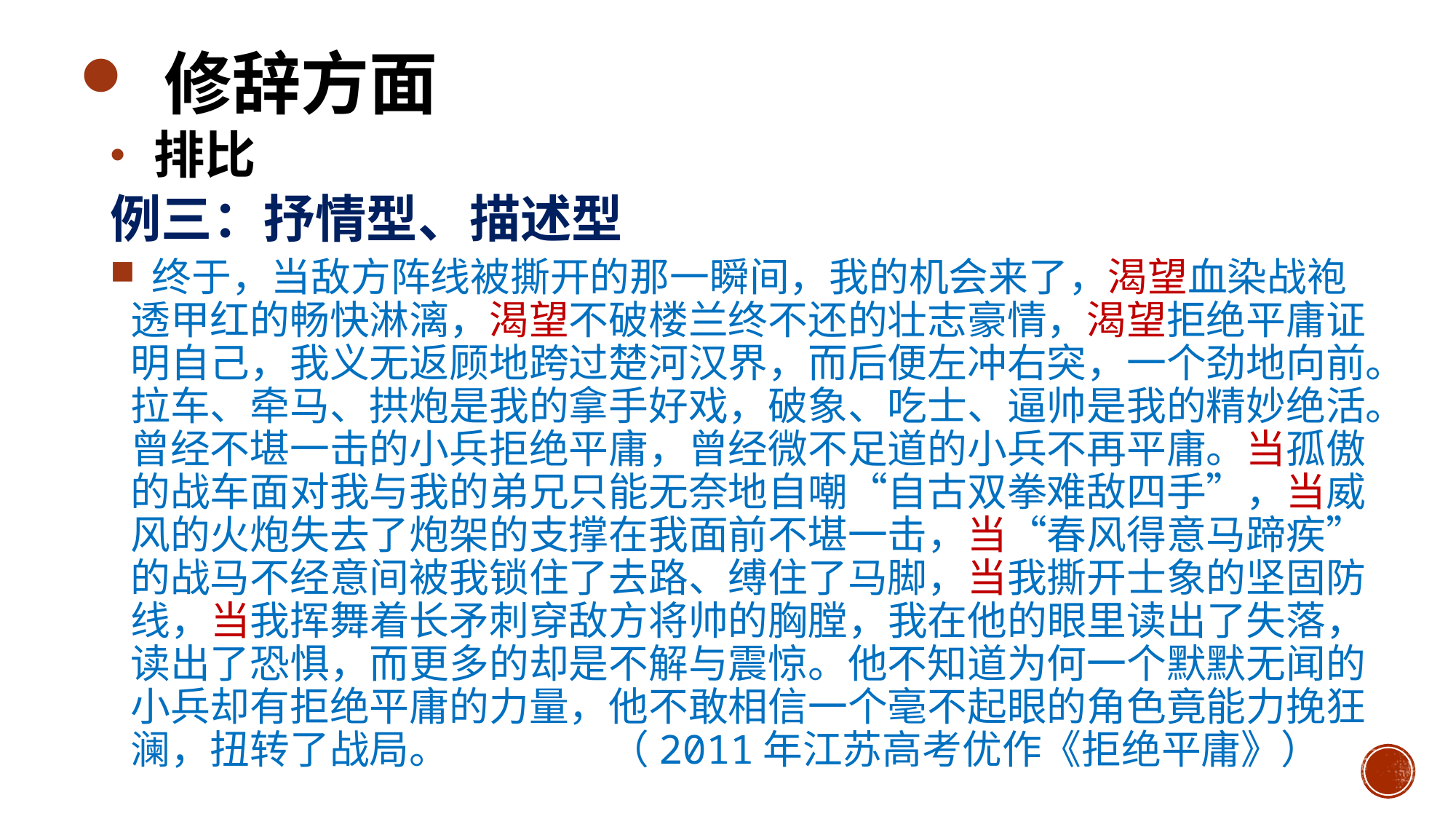

修辞方面
 排比
例三：抒情型、描述型
 终于，当敌方阵线被撕开的那一瞬间，我的机会来了，渴望血染战袍透甲红的畅快淋漓，渴望不破楼兰终不还的壮志豪情，渴望拒绝平庸证明自己，我义无返顾地跨过楚河汉界，而后便左冲右突，一个劲地向前。拉车、牵马、拱炮是我的拿手好戏，破象、吃士、逼帅是我的精妙绝活。曾经不堪一击的小兵拒绝平庸，曾经微不足道的小兵不再平庸。当孤傲的战车面对我与我的弟兄只能无奈地自嘲“自古双拳难敌四手”，当威风的火炮失去了炮架的支撑在我面前不堪一击，当“春风得意马蹄疾”的战马不经意间被我锁住了去路、缚住了马脚，当我撕开士象的坚固防线，当我挥舞着长矛刺穿敌方将帅的胸膛，我在他的眼里读出了失落，读出了恐惧，而更多的却是不解与震惊。他不知道为何一个默默无闻的小兵却有拒绝平庸的力量，他不敢相信一个毫不起眼的角色竟能力挽狂澜，扭转了战局。                  （2011年江苏高考优作《拒绝平庸》）